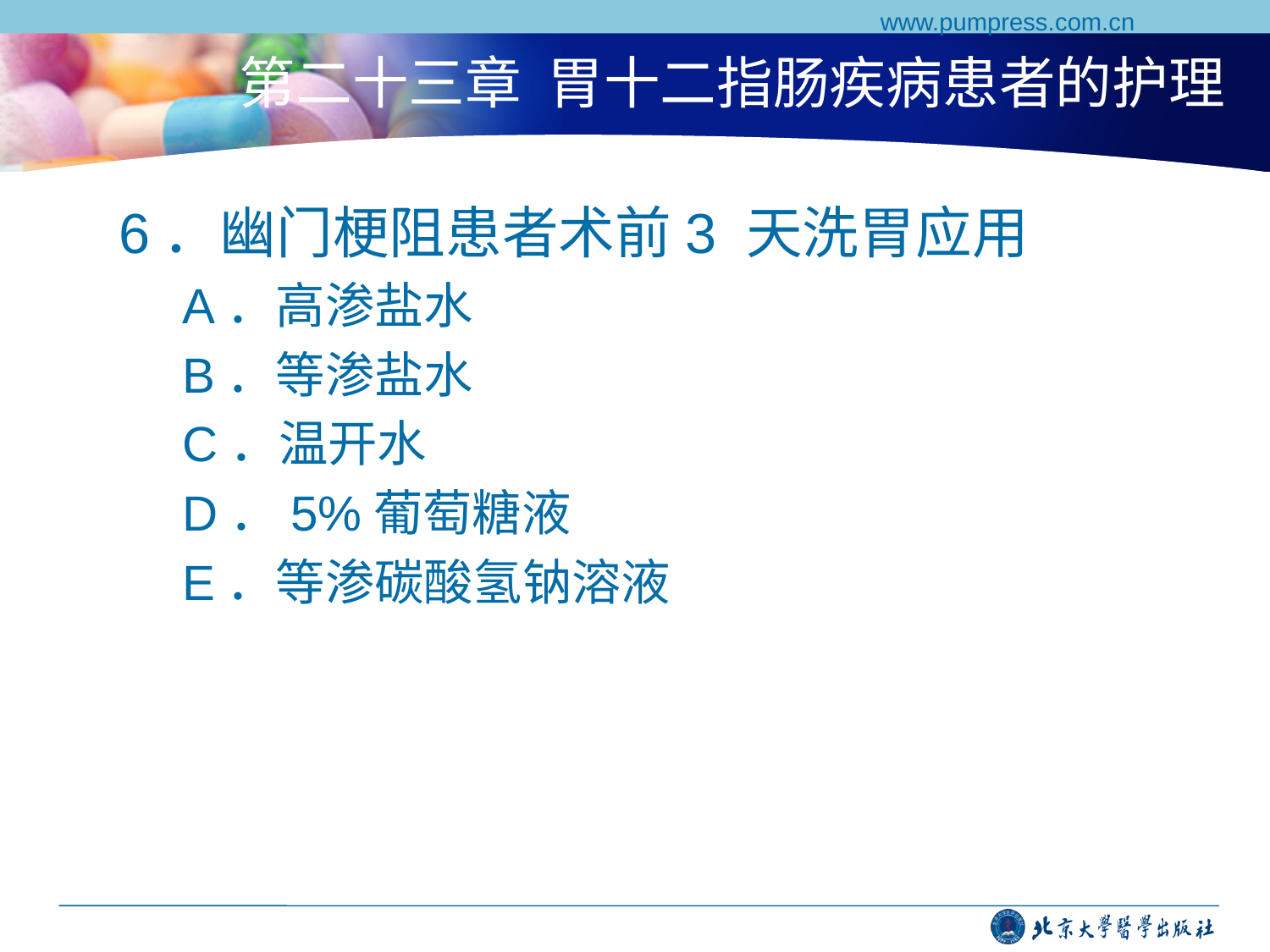

www.pumpress.com.cn
# 第二十三章  胃十二指肠疾病患者的护理
6．幽门梗阻患者术前3 天洗胃应用
A．高渗盐水
B．等渗盐水
C．温开水
D．5%葡萄糖液
E．等渗碳酸氢钠溶液